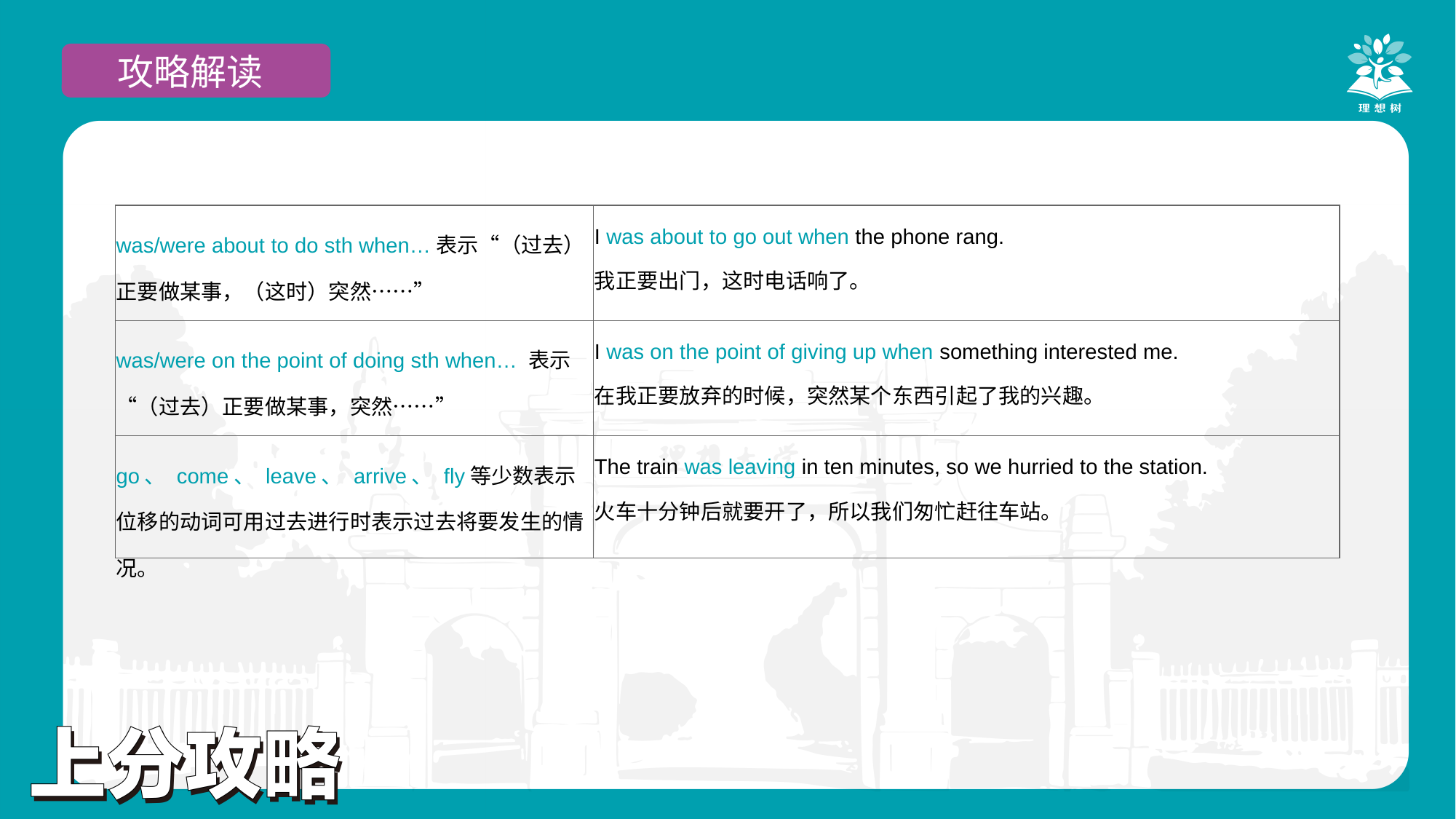

攻略解读
| was/were about to do sth when…表示“（过去）正要做某事，（这时）突然……” | I was about to go out when the phone rang. 我正要出门，这时电话响了。 |
| --- | --- |
| was/were on the point of doing sth when… 表示“（过去）正要做某事，突然……” | I was on the point of giving up when something interested me. 在我正要放弃的时候，突然某个东西引起了我的兴趣。 |
| go、 come、 leave、 arrive、 fly等少数表示位移的动词可用过去进行时表示过去将要发生的情况。 | The train was leaving in ten minutes, so we hurried to the station. 火车十分钟后就要开了，所以我们匆忙赶往车站。 |